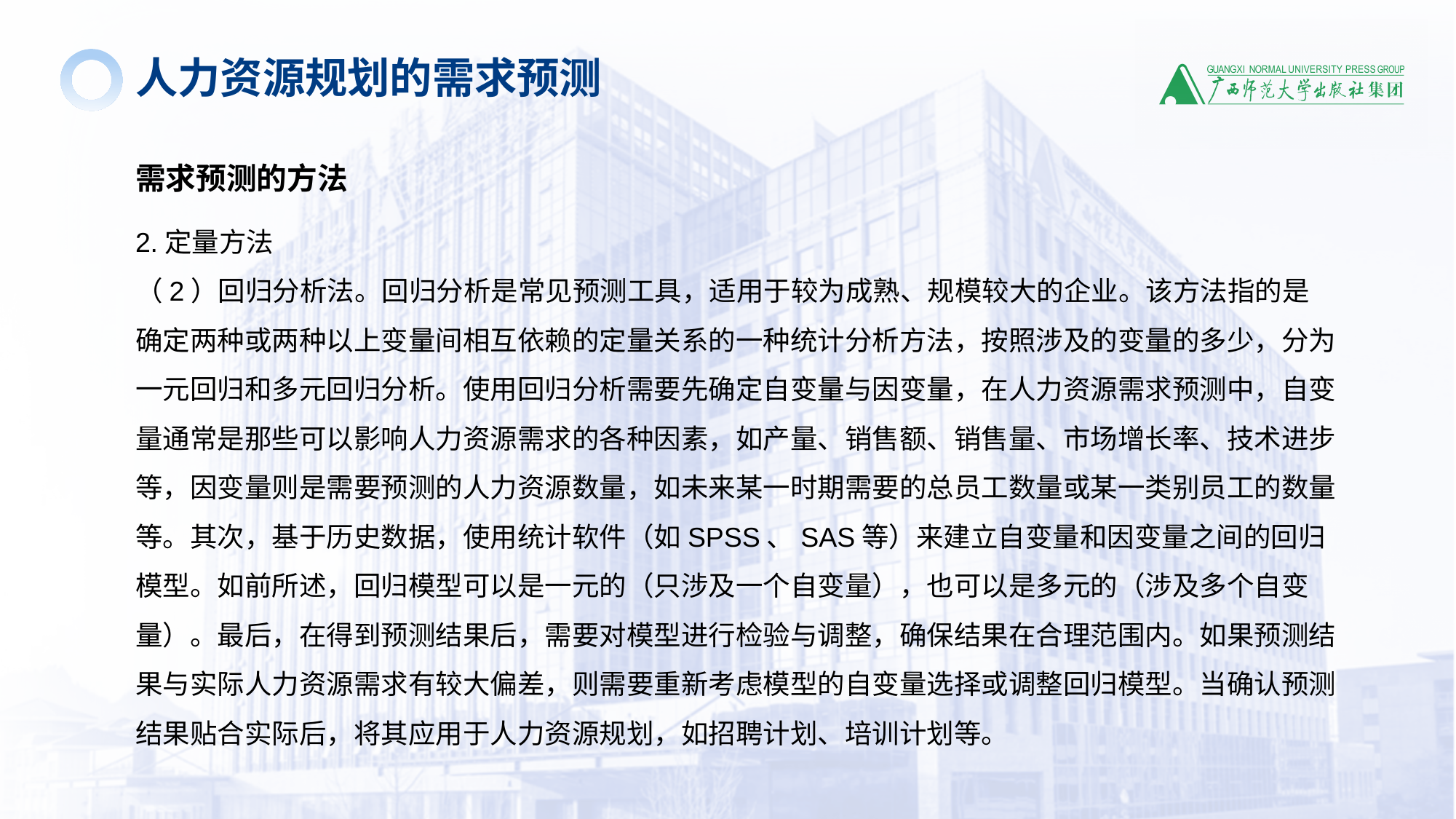

人力资源规划的需求预测

需求预测的方法
2.定量方法
（2）回归分析法。回归分析是常见预测工具，适用于较为成熟、规模较大的企业。该方法指的是确定两种或两种以上变量间相互依赖的定量关系的一种统计分析方法，按照涉及的变量的多少，分为一元回归和多元回归分析。使用回归分析需要先确定自变量与因变量，在人力资源需求预测中，自变量通常是那些可以影响人力资源需求的各种因素，如产量、销售额、销售量、市场增长率、技术进步等，因变量则是需要预测的人力资源数量，如未来某一时期需要的总员工数量或某一类别员工的数量等。其次，基于历史数据，使用统计软件（如SPSS、SAS等）来建立自变量和因变量之间的回归模型。如前所述，回归模型可以是一元的（只涉及一个自变量），也可以是多元的（涉及多个自变量）。最后，在得到预测结果后，需要对模型进行检验与调整，确保结果在合理范围内。如果预测结果与实际人力资源需求有较大偏差，则需要重新考虑模型的自变量选择或调整回归模型。当确认预测结果贴合实际后，将其应用于人力资源规划，如招聘计划、培训计划等。